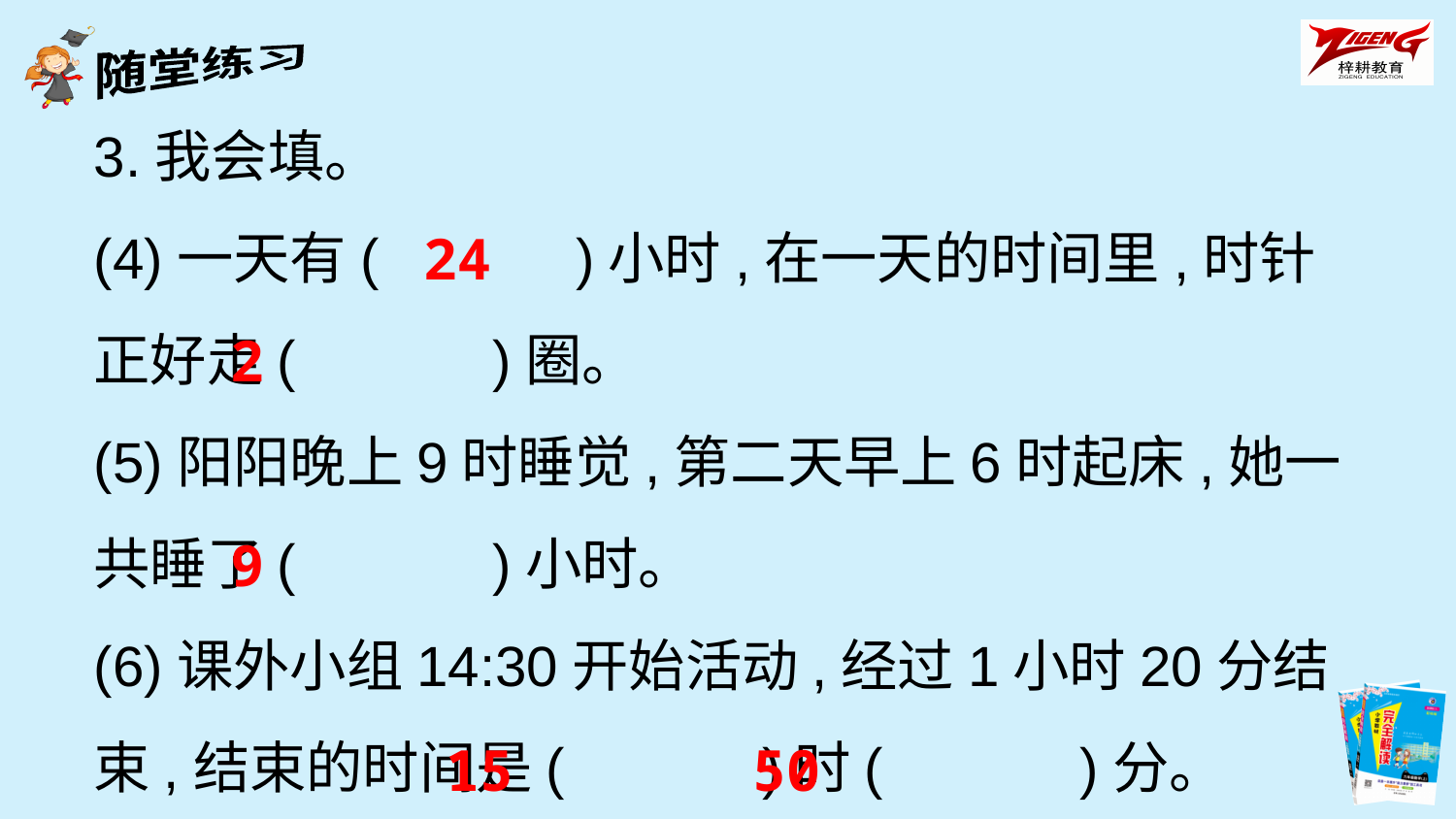

3.我会填。
(4)一天有(　　　)小时,在一天的时间里,时针正好走(　　　)圈。
(5)阳阳晚上9时睡觉,第二天早上6时起床,她一共睡了(　　　)小时。
(6)课外小组14:30开始活动,经过1小时20分结束,结束的时间是(　　　)时(　　　)分。
24
2
9
15       50